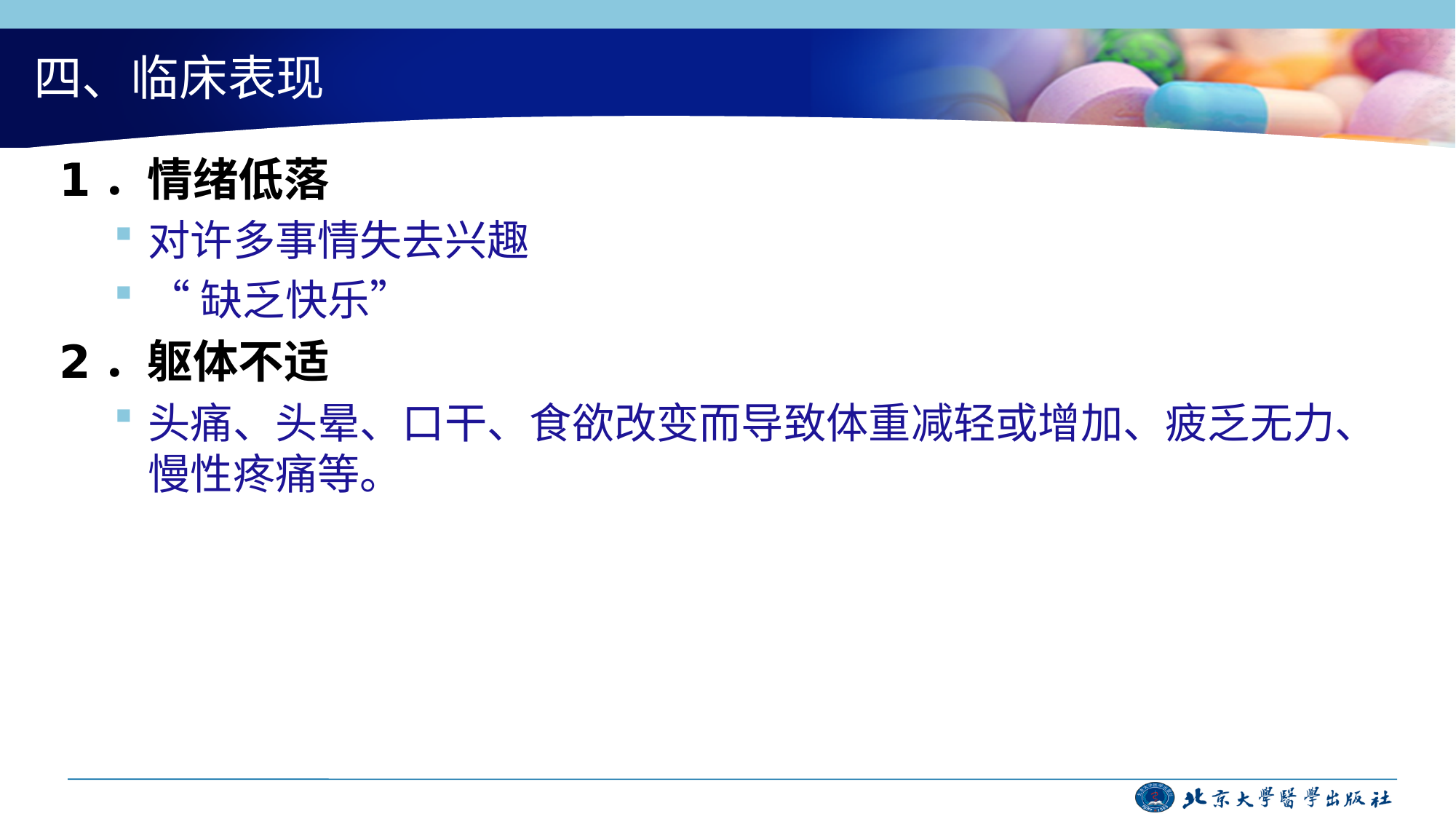

# 四、临床表现
1．情绪低落
对许多事情失去兴趣
“缺乏快乐”
2．躯体不适
头痛、头晕、口干、食欲改变而导致体重减轻或增加、疲乏无力、慢性疼痛等。